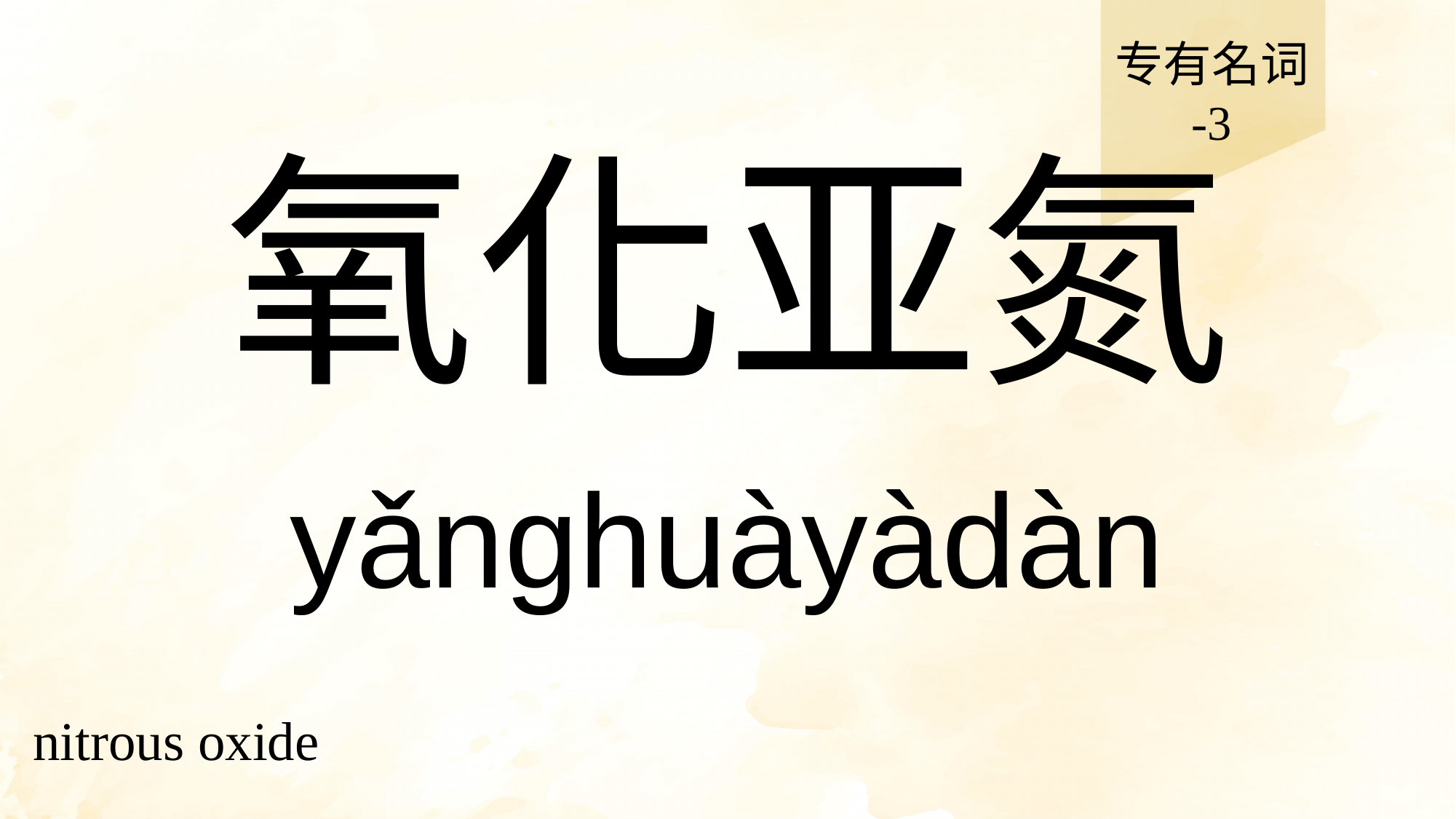

专有名词
-3
# 氧化亚氮
yǎnghuàyàdàn
nitrous oxide